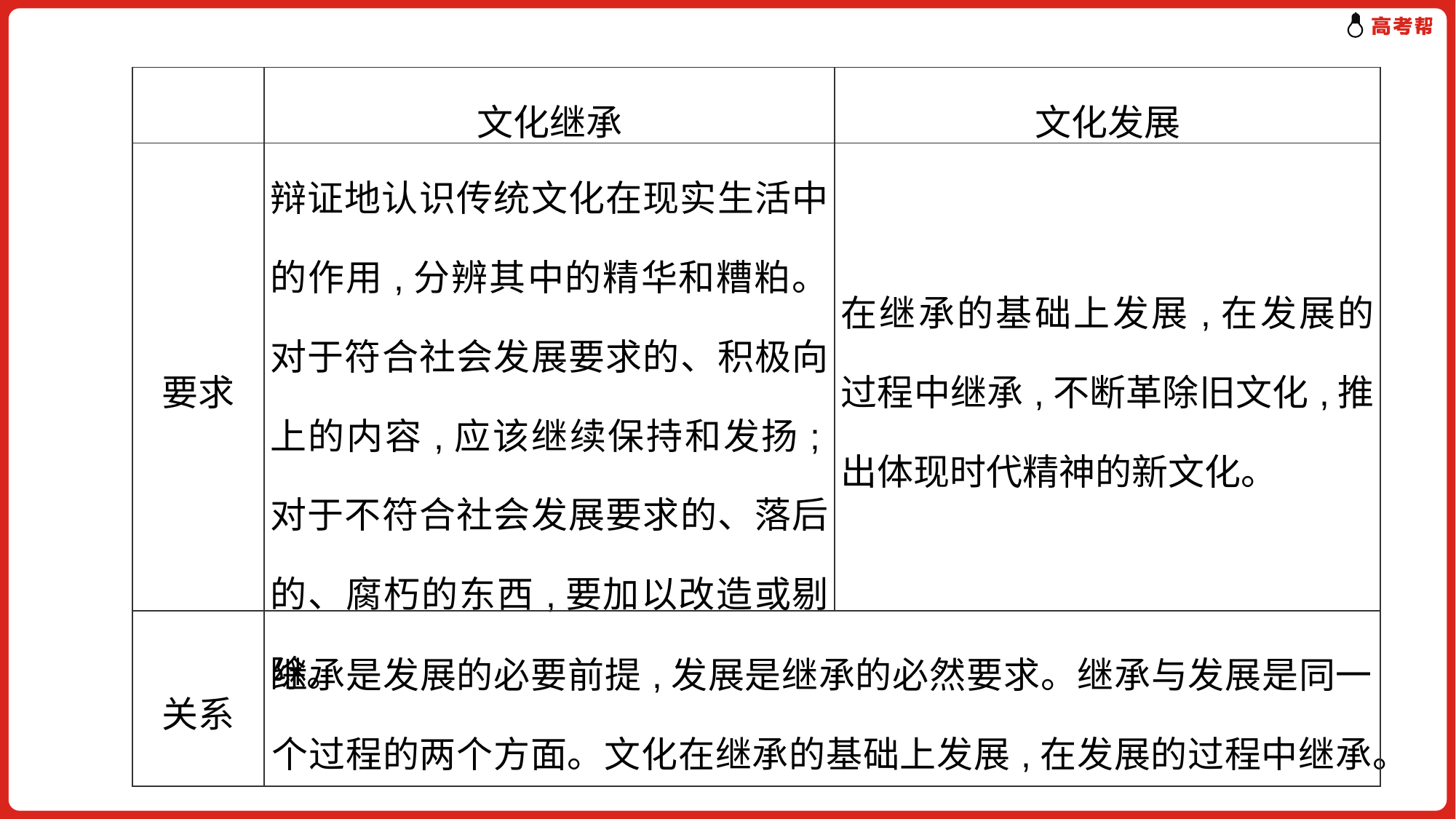

|  | 文化继承 | 文化发展 |
| --- | --- | --- |
| 要求 | 辩证地认识传统文化在现实生活中的作用,分辨其中的精华和糟粕。对于符合社会发展要求的、积极向上的内容,应该继续保持和发扬;对于不符合社会发展要求的、落后的、腐朽的东西,要加以改造或剔除。 | 在继承的基础上发展,在发展的过程中继承,不断革除旧文化,推出体现时代精神的新文化。 |
| 关系 | 继承是发展的必要前提,发展是继承的必然要求。继承与发展是同一个过程的两个方面。文化在继承的基础上发展,在发展的过程中继承。 |  |